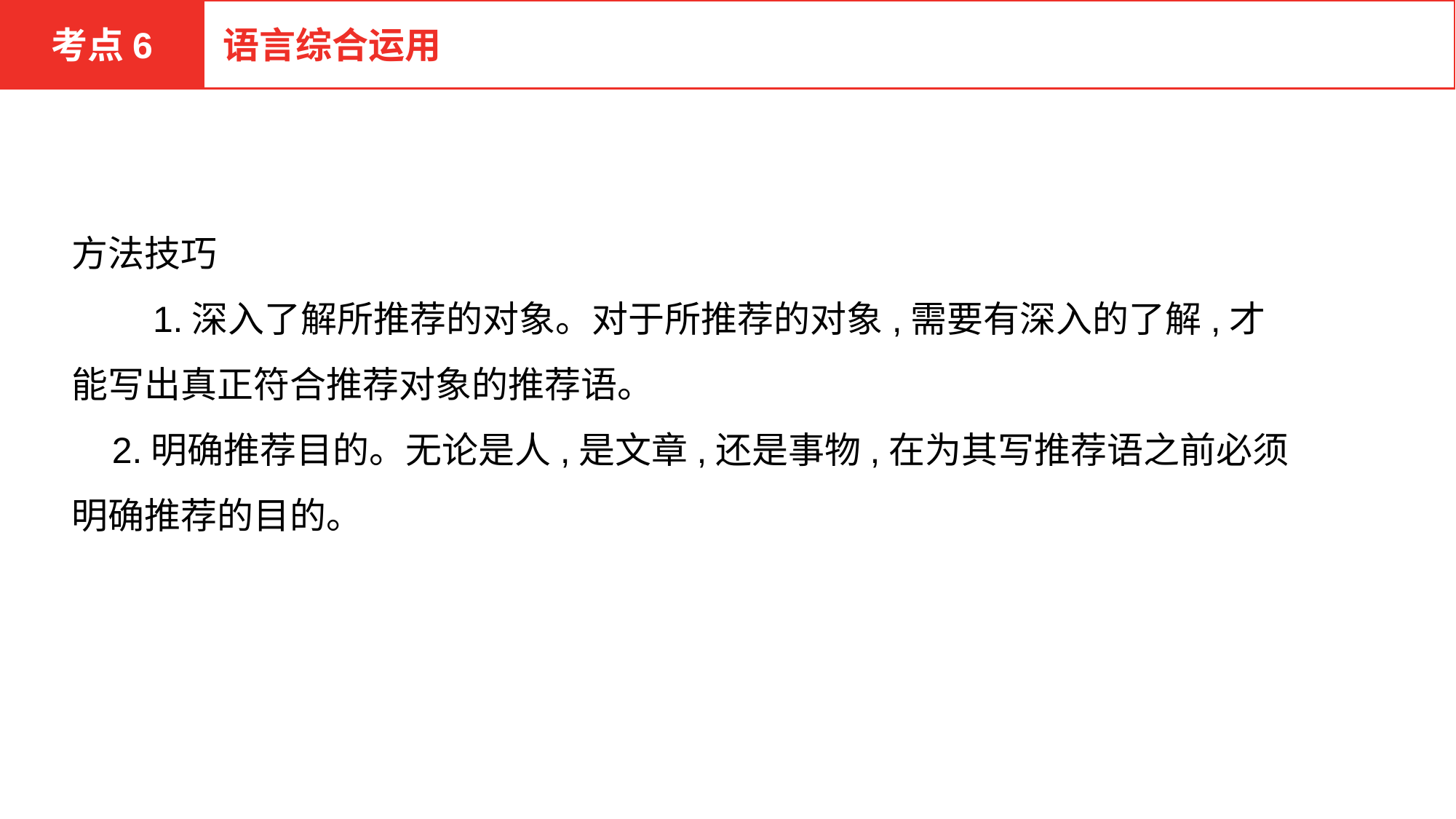

考点6
语言综合运用
方法技巧
　　1.深入了解所推荐的对象。对于所推荐的对象,需要有深入的了解,才能写出真正符合推荐对象的推荐语。
    2.明确推荐目的。无论是人,是文章,还是事物,在为其写推荐语之前必须明确推荐的目的。